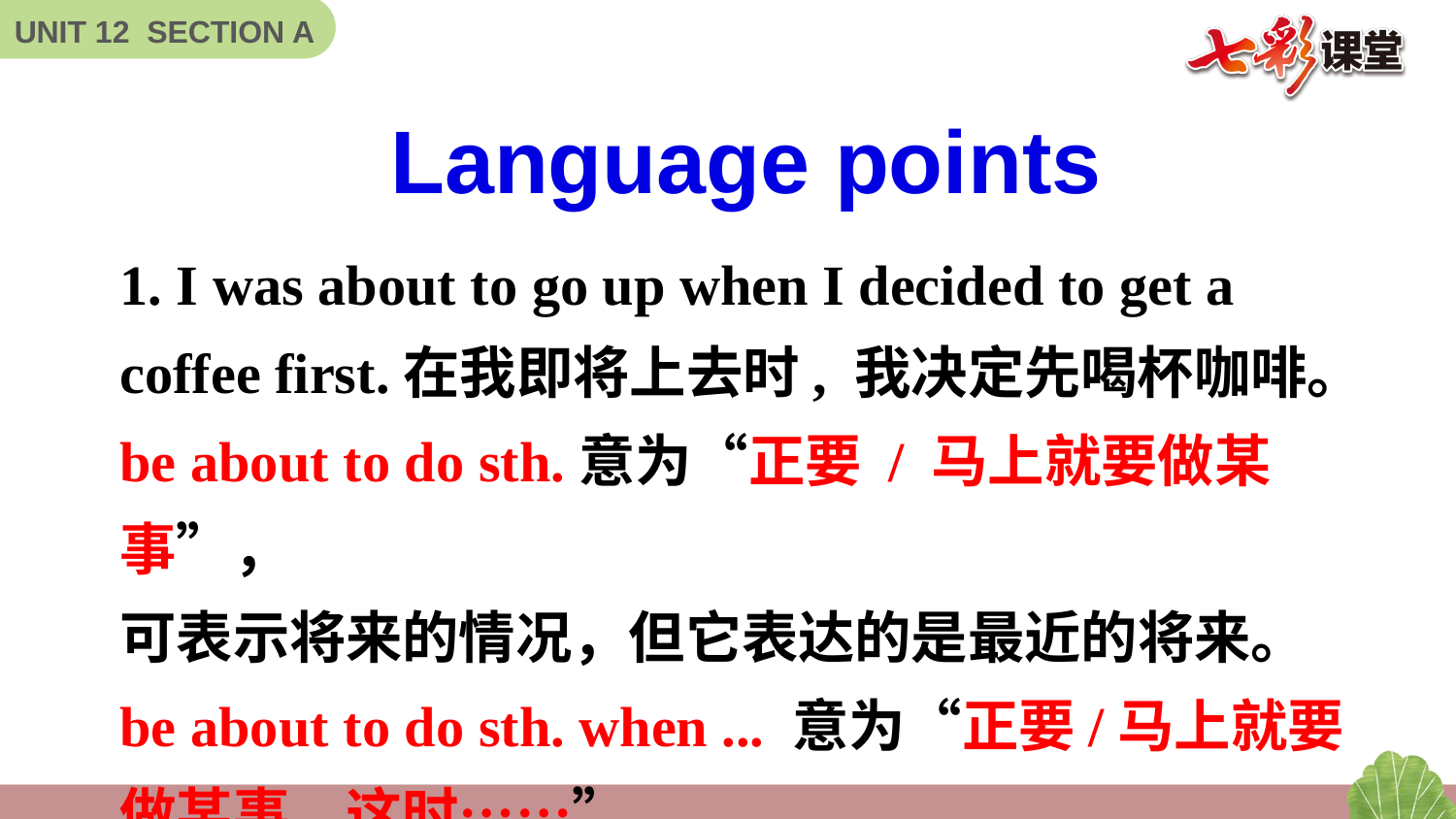

Language points
1. I was about to go up when I decided to get a
coffee first.在我即将上去时, 我决定先喝杯咖啡。
be about to do sth.意为“正要 / 马上就要做某事”，
可表示将来的情况，但它表达的是最近的将来。
be about to do sth. when ... 意为“正要/马上就要
做某事，这时……”。